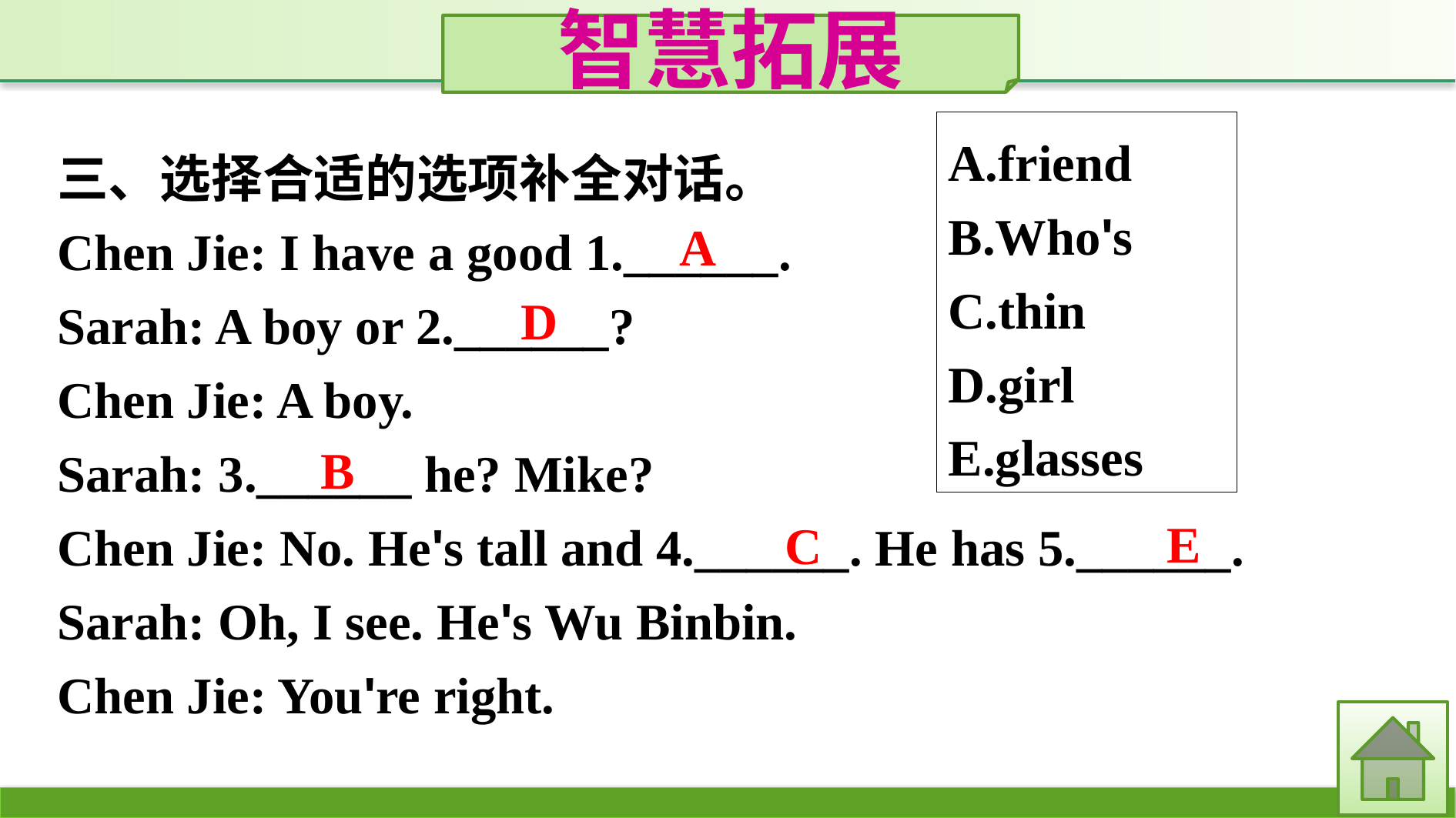

智慧拓展
A.friend
B.Who's
C.thin
D.girl
E.glasses
三、选择合适的选项补全对话。
Chen Jie: I have a good 1.______.
Sarah: A boy or 2.______?
Chen Jie: A boy.
Sarah: 3.______ he? Mike?
Chen Jie: No. He's tall and 4.______. He has 5.______.
Sarah: Oh, I see. He's Wu Binbin.
Chen Jie: You're right.
A
D
B
E
C